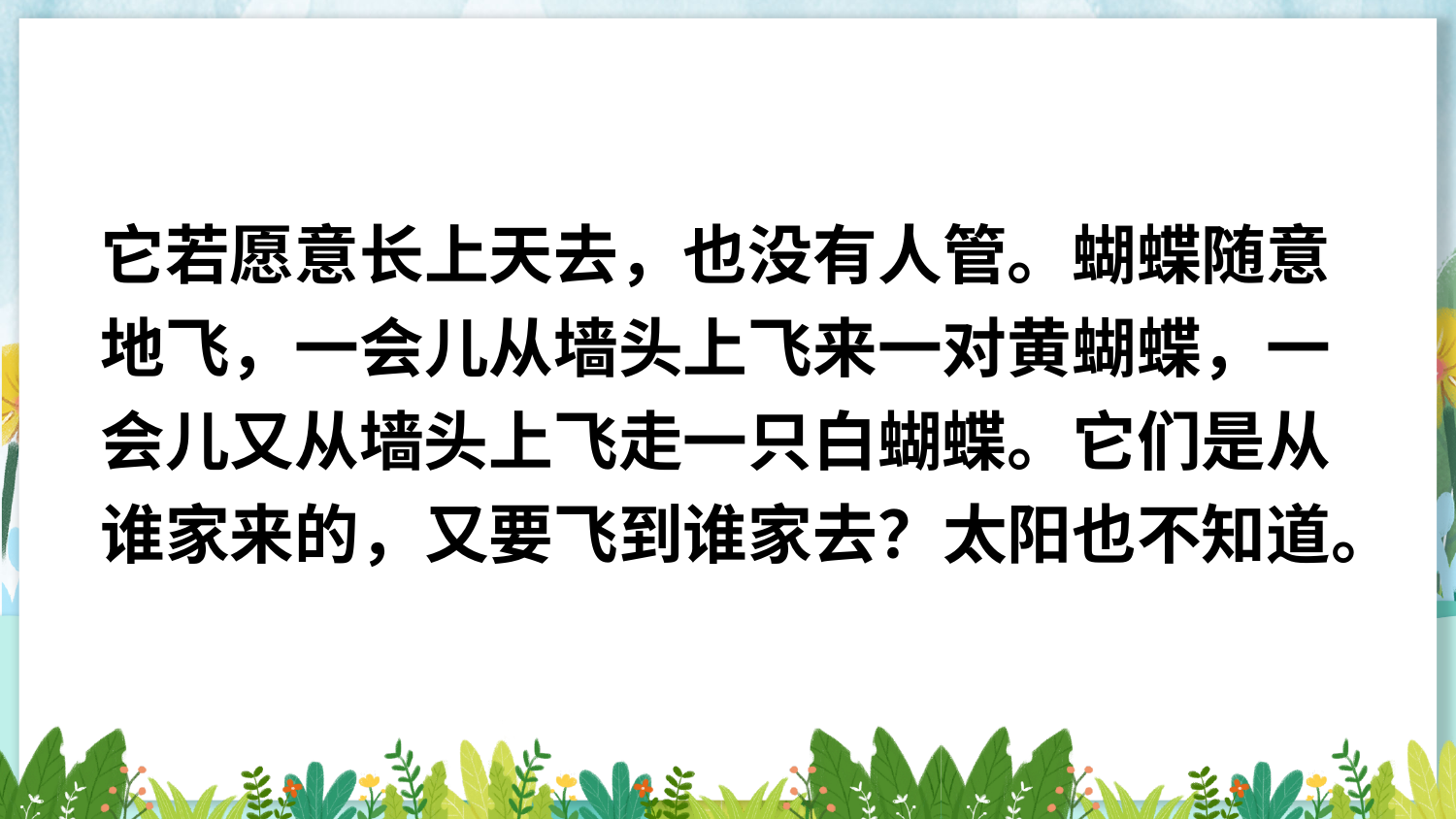

它若愿意长上天去，也没有人管。蝴蝶随意地飞，一会儿从墙头上飞来一对黄蝴蝶，一会儿又从墙头上飞走一只白蝴蝶。它们是从谁家来的，又要飞到谁家去？太阳也不知道。